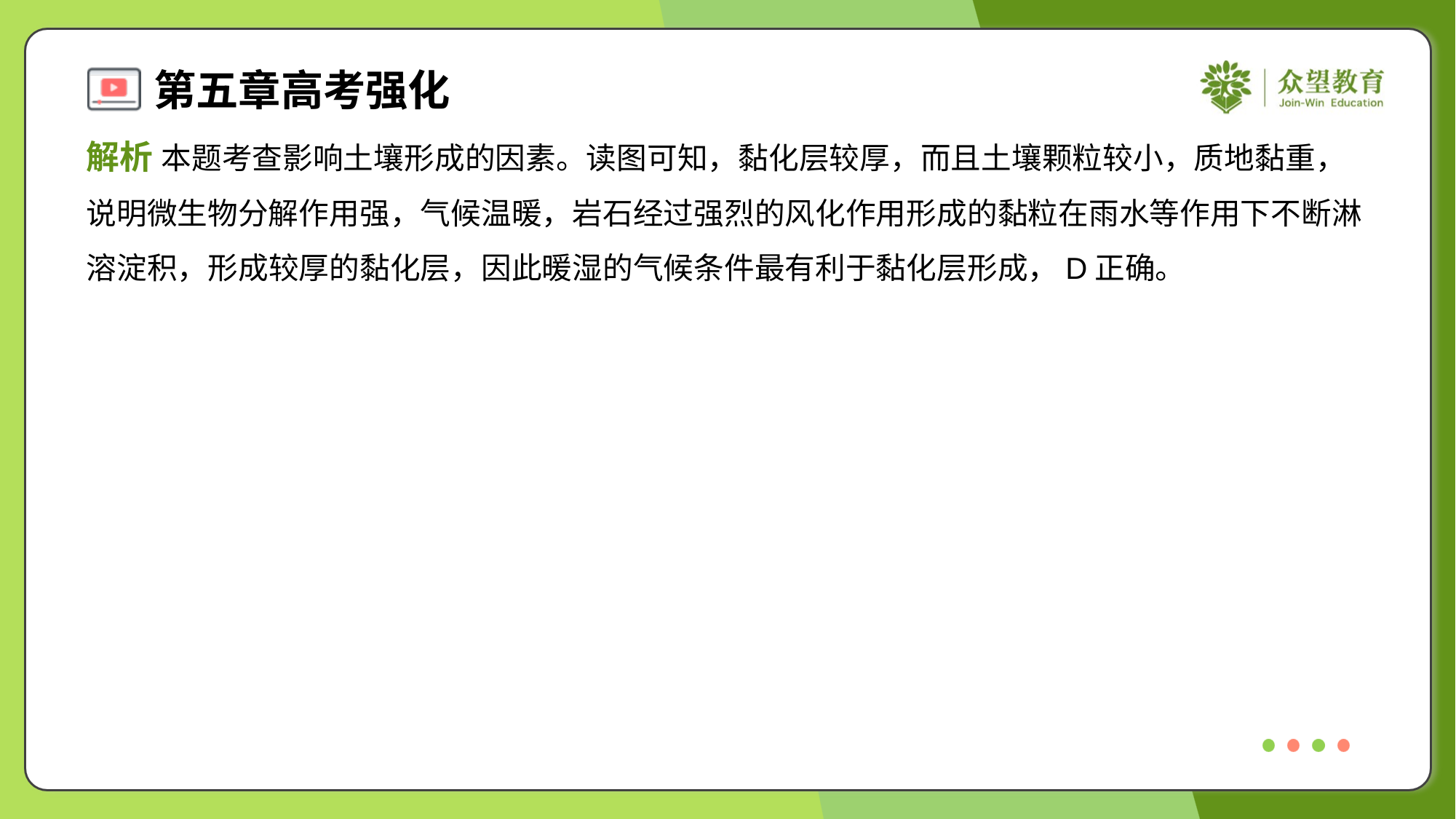

解析 本题考查影响土壤形成的因素。读图可知，黏化层较厚，而且土壤颗粒较小，质地黏重，
说明微生物分解作用强，气候温暖，岩石经过强烈的风化作用形成的黏粒在雨水等作用下不断淋
溶淀积，形成较厚的黏化层，因此暖湿的气候条件最有利于黏化层形成，D正确。